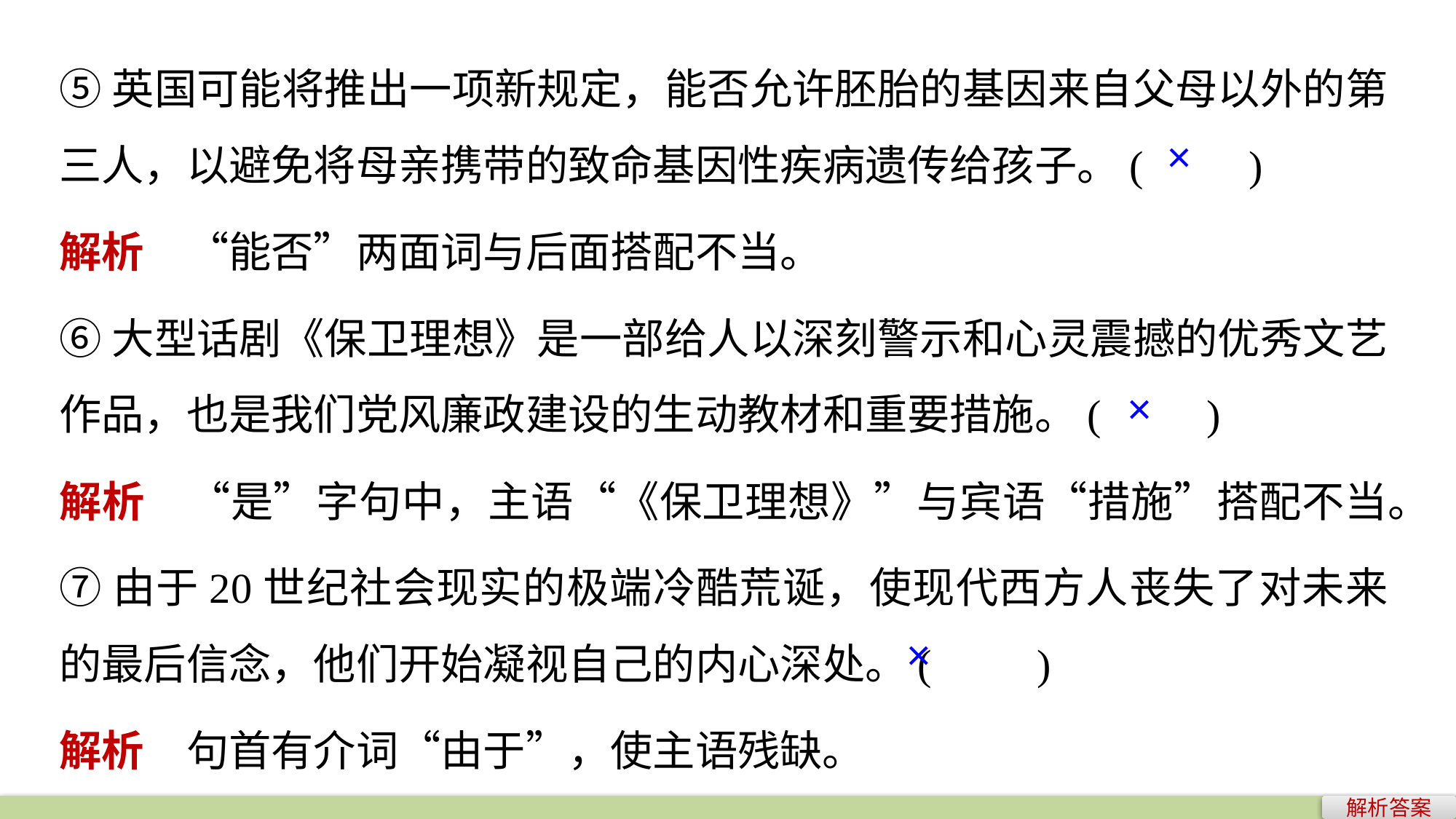

⑤英国可能将推出一项新规定，能否允许胚胎的基因来自父母以外的第三人，以避免将母亲携带的致命基因性疾病遗传给孩子。(　　)
×
解析　“能否”两面词与后面搭配不当。
⑥大型话剧《保卫理想》是一部给人以深刻警示和心灵震撼的优秀文艺作品，也是我们党风廉政建设的生动教材和重要措施。(　　)
×
解析　“是”字句中，主语“《保卫理想》”与宾语“措施”搭配不当。
⑦由于20世纪社会现实的极端冷酷荒诞，使现代西方人丧失了对未来的最后信念，他们开始凝视自己的内心深处。(　　)
×
解析　句首有介词“由于”，使主语残缺。

解析答案